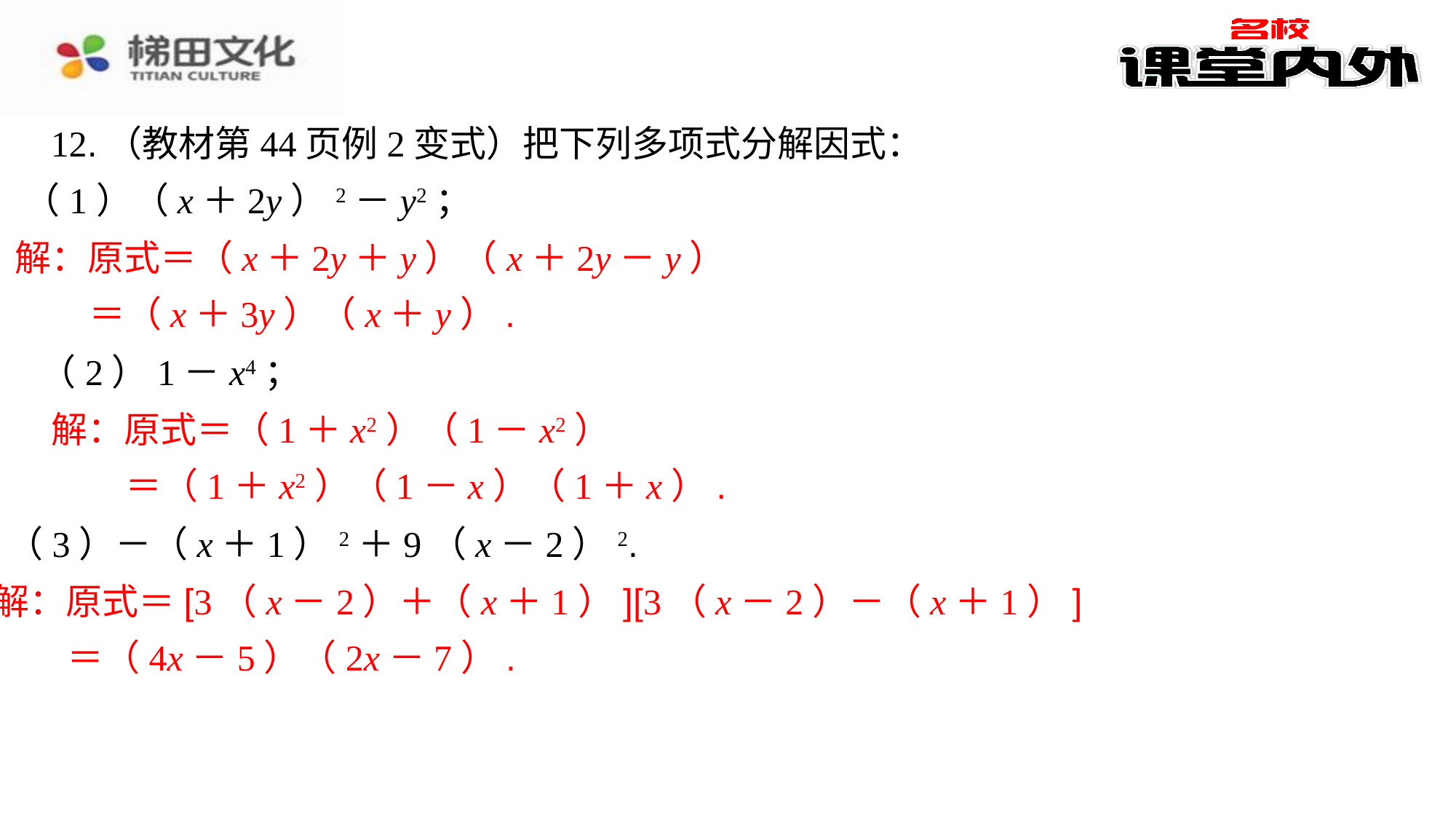

12.（教材第44页例2变式）把下列多项式分解因式：
（1）（x＋2y）2－y2；
解：原式＝（x＋2y＋y）（x＋2y－y）
        ＝（x＋3y）（x＋y）.
（2）1－x4；
解：原式＝（1＋x2）（1－x2）
        ＝（1＋x2）（1－x）（1＋x）.
（3）－（x＋1）2＋9（x－2）2.
解：原式＝[3（x－2）＋（x＋1）][3（x－2）－（x＋1）]
        ＝（4x－5）（2x－7）.